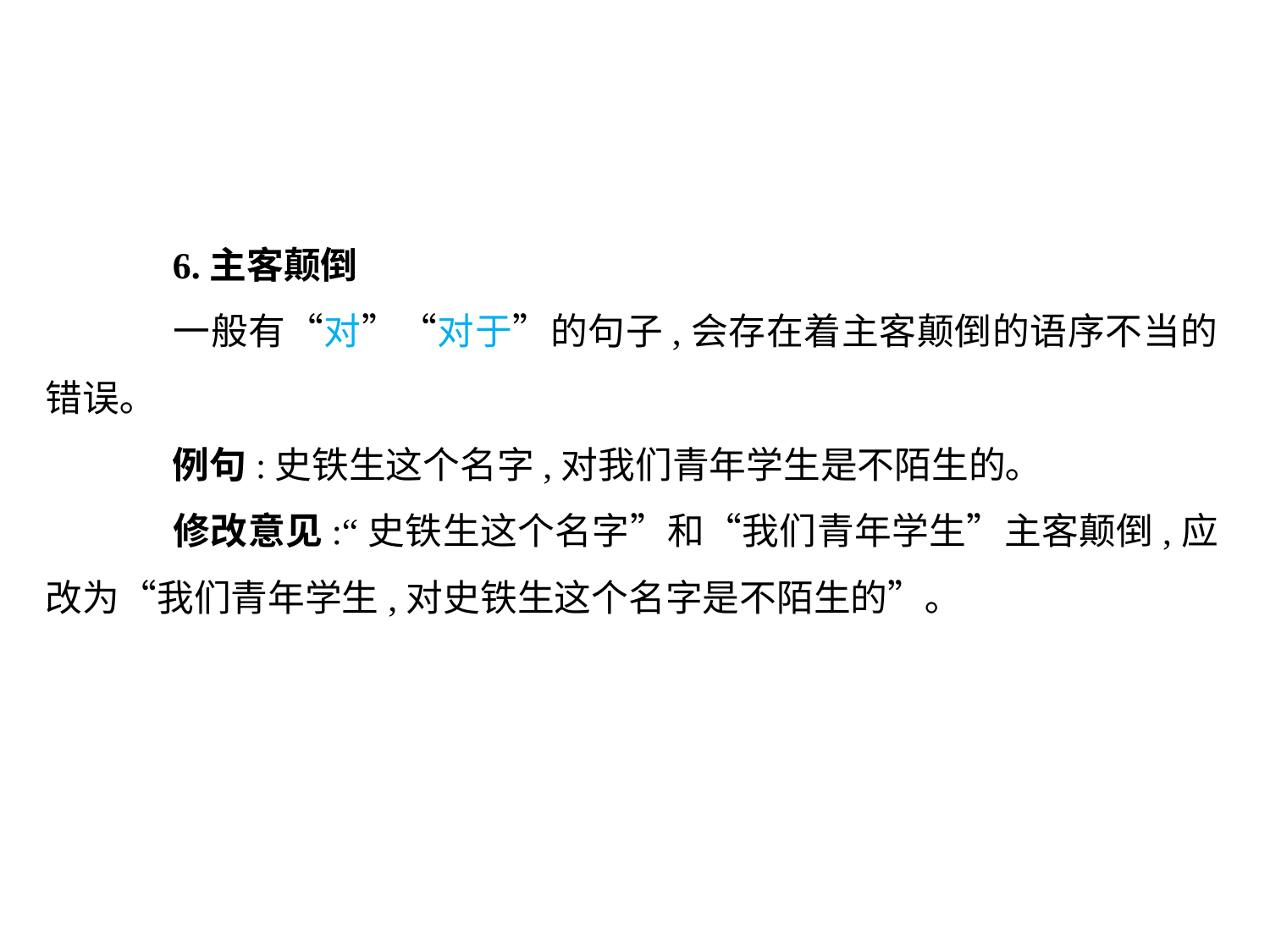

6.主客颠倒
	一般有“对”“对于”的句子,会存在着主客颠倒的语序不当的错误｡
	例句:史铁生这个名字,对我们青年学生是不陌生的｡
	修改意见:“史铁生这个名字”和“我们青年学生”主客颠倒,应改为“我们青年学生,对史铁生这个名字是不陌生的”｡